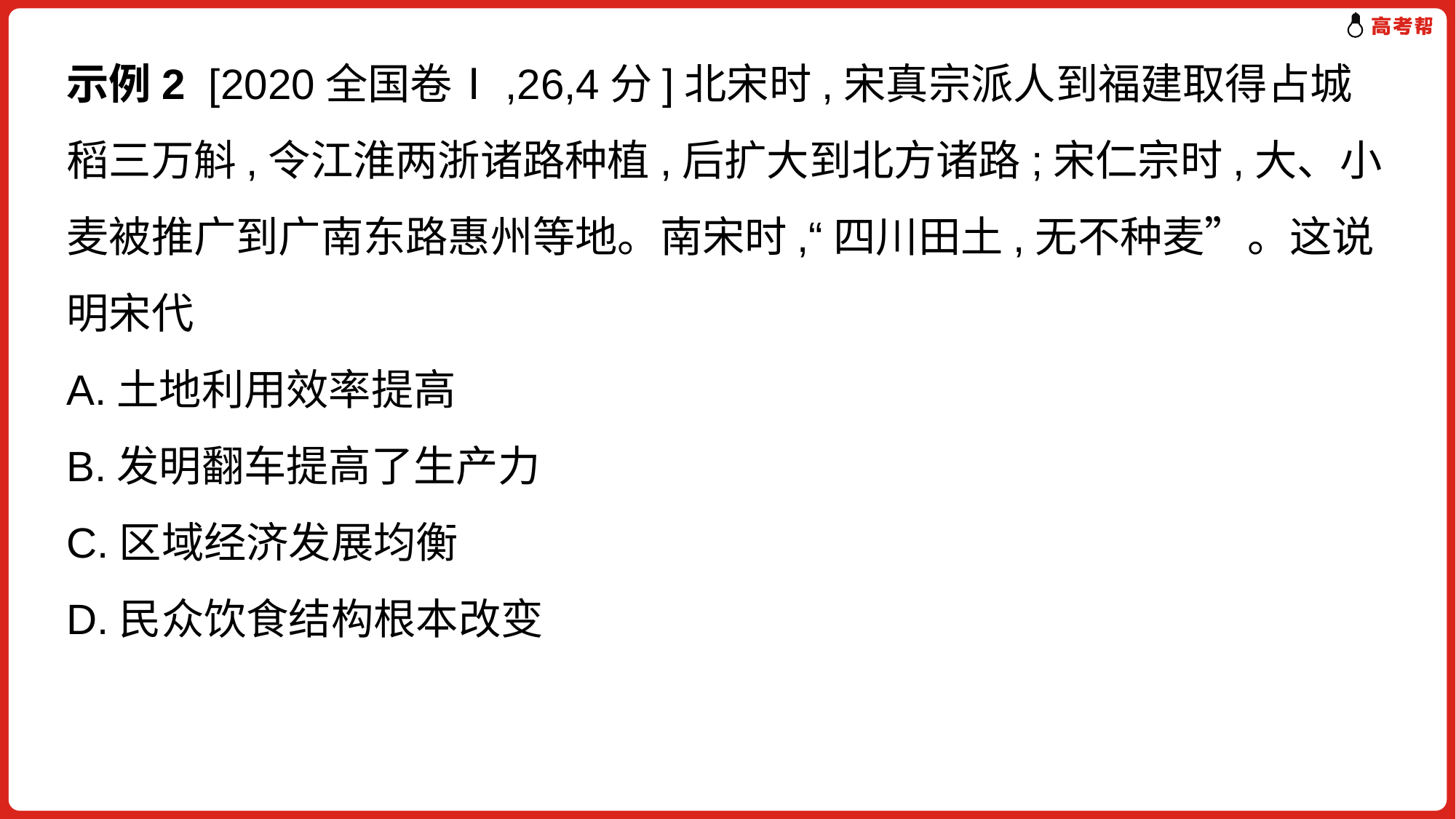

示例2  [2020全国卷Ⅰ,26,4分]北宋时,宋真宗派人到福建取得占城稻三万斛,令江淮两浙诸路种植,后扩大到北方诸路;宋仁宗时,大、小麦被推广到广南东路惠州等地。南宋时,“四川田土,无不种麦”。这说明宋代
A.土地利用效率提高
B.发明翻车提高了生产力
C.区域经济发展均衡
D.民众饮食结构根本改变